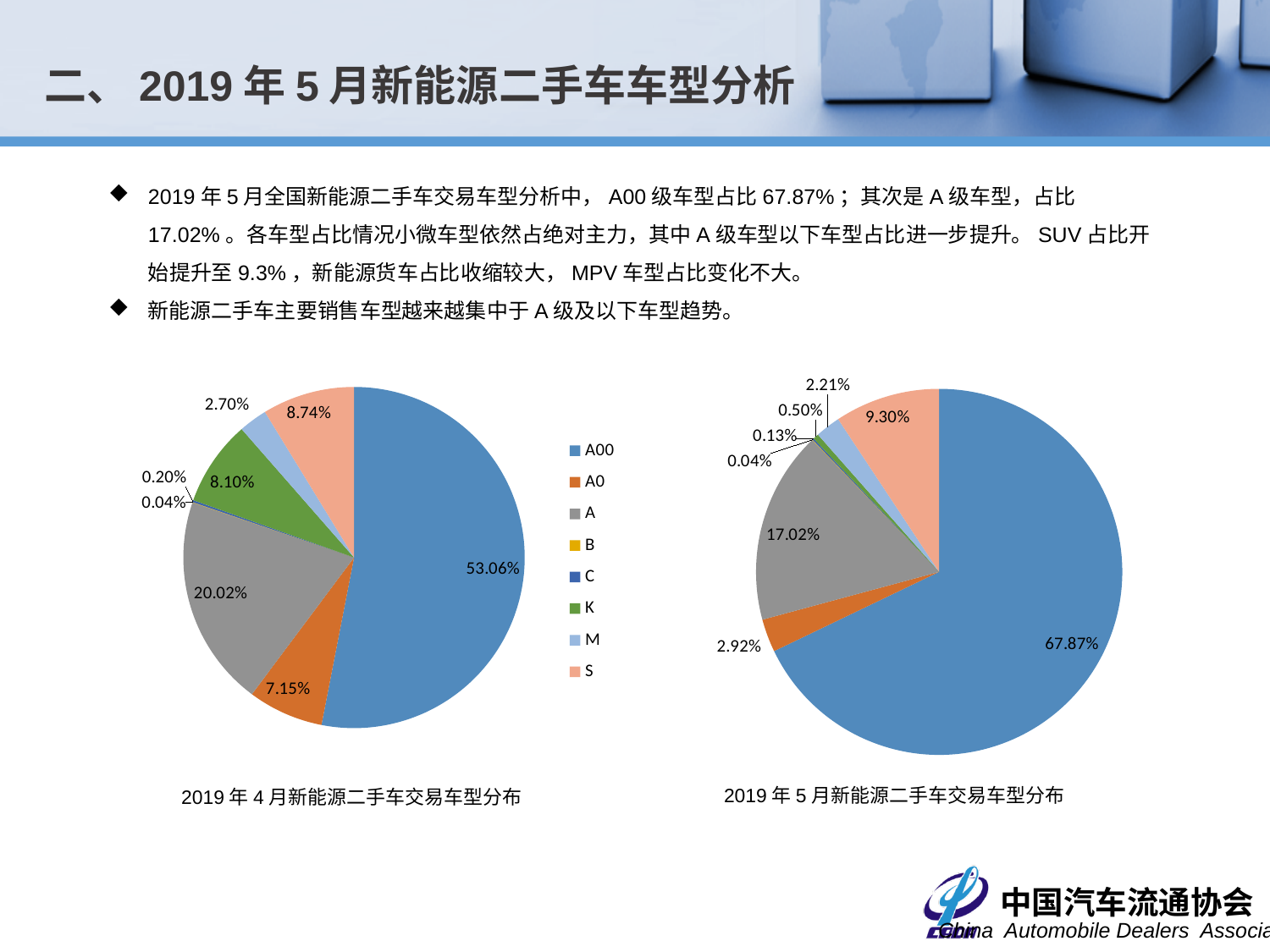

二、2019年5月新能源二手车车型分析
2019年5月全国新能源二手车交易车型分析中，A00级车型占比67.87%；其次是A级车型，占比17.02%。各车型占比情况小微车型依然占绝对主力，其中A级车型以下车型占比进一步提升。SUV占比开始提升至9.3%，新能源货车占比收缩较大，MPV车型占比变化不大。
新能源二手车主要销售车型越来越集中于A级及以下车型趋势。

### Chart

| Category | 数量 |
|---|---|
| A00 | 1336.0 |
| A0 | 180.0 |
| A | 504.0 |
| B | 1.0 |
| C | 5.0 |
| K | 204.0 |
| M | 68.0 |
| S | 220.0 |

### Chart

| Category | 数量 |
|---|---|
| A00 | 3095.0 |
| A0 | 133.0 |
| A | 776.0 |
| B | 2.0 |
| C | 6.0 |
| K | 23.0 |
| M | 101.0 |
| S | 424.0 |
2019年5月新能源二手车交易车型分布
2019年4月新能源二手车交易车型分布